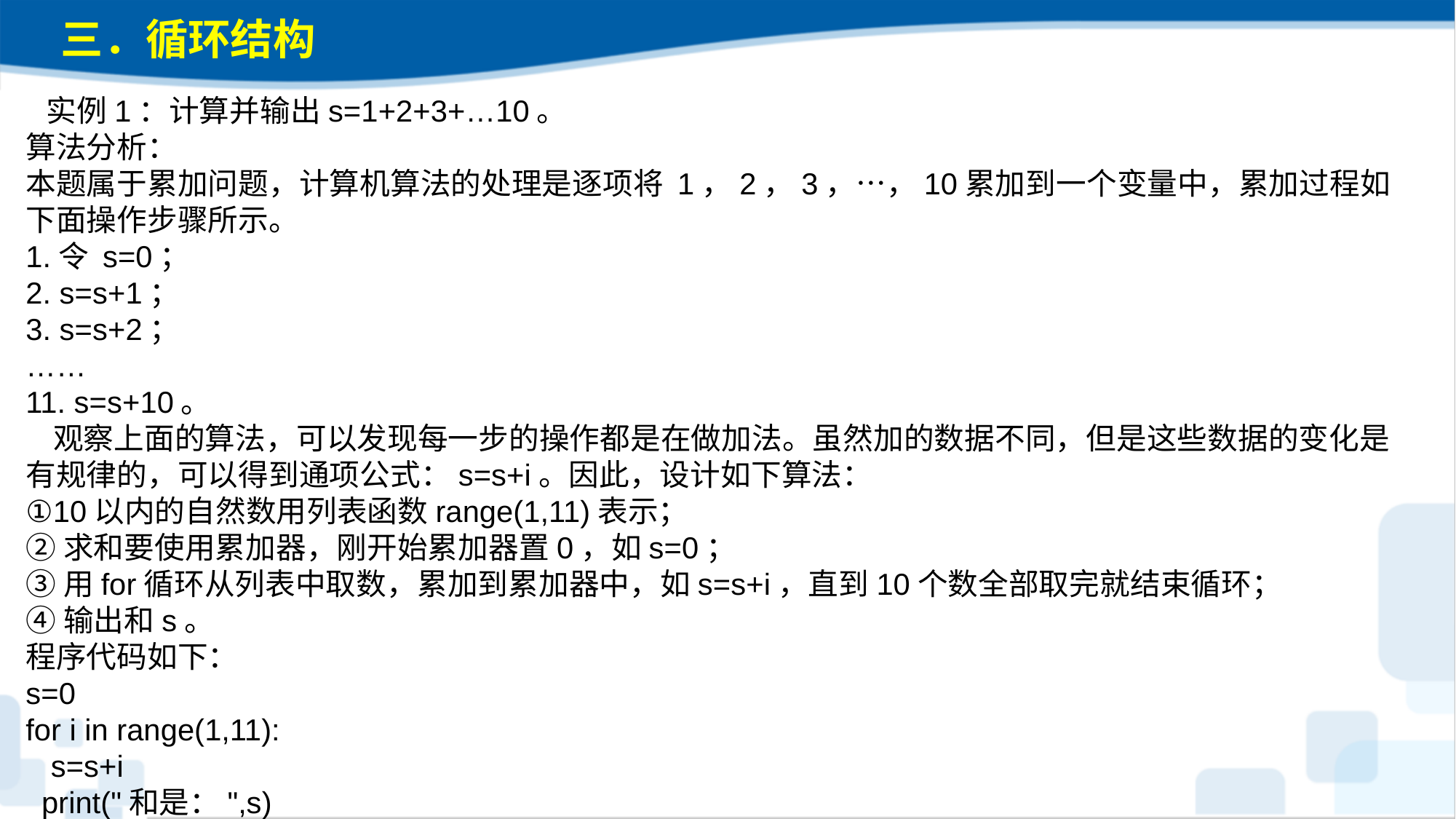

三．循环结构
  实例1：计算并输出s=1+2+3+…10。算法分析：本题属于累加问题，计算机算法的处理是逐项将 1，2，3，…，10累加到一个变量中，累加过程如下面操作步骤所示。1.令 s=0；2. s=s+1；3. s=s+2；……11. s=s+10。   观察上面的算法，可以发现每一步的操作都是在做加法。虽然加的数据不同，但是这些数据的变化是有规律的，可以得到通项公式：s=s+i。因此，设计如下算法：①10以内的自然数用列表函数range(1,11)表示；②求和要使用累加器，刚开始累加器置0，如s=0；③用for循环从列表中取数，累加到累加器中，如s=s+i，直到10个数全部取完就结束循环；④输出和s。程序代码如下：s=0for i in range(1,11):   s=s+iprint("和是：",s)